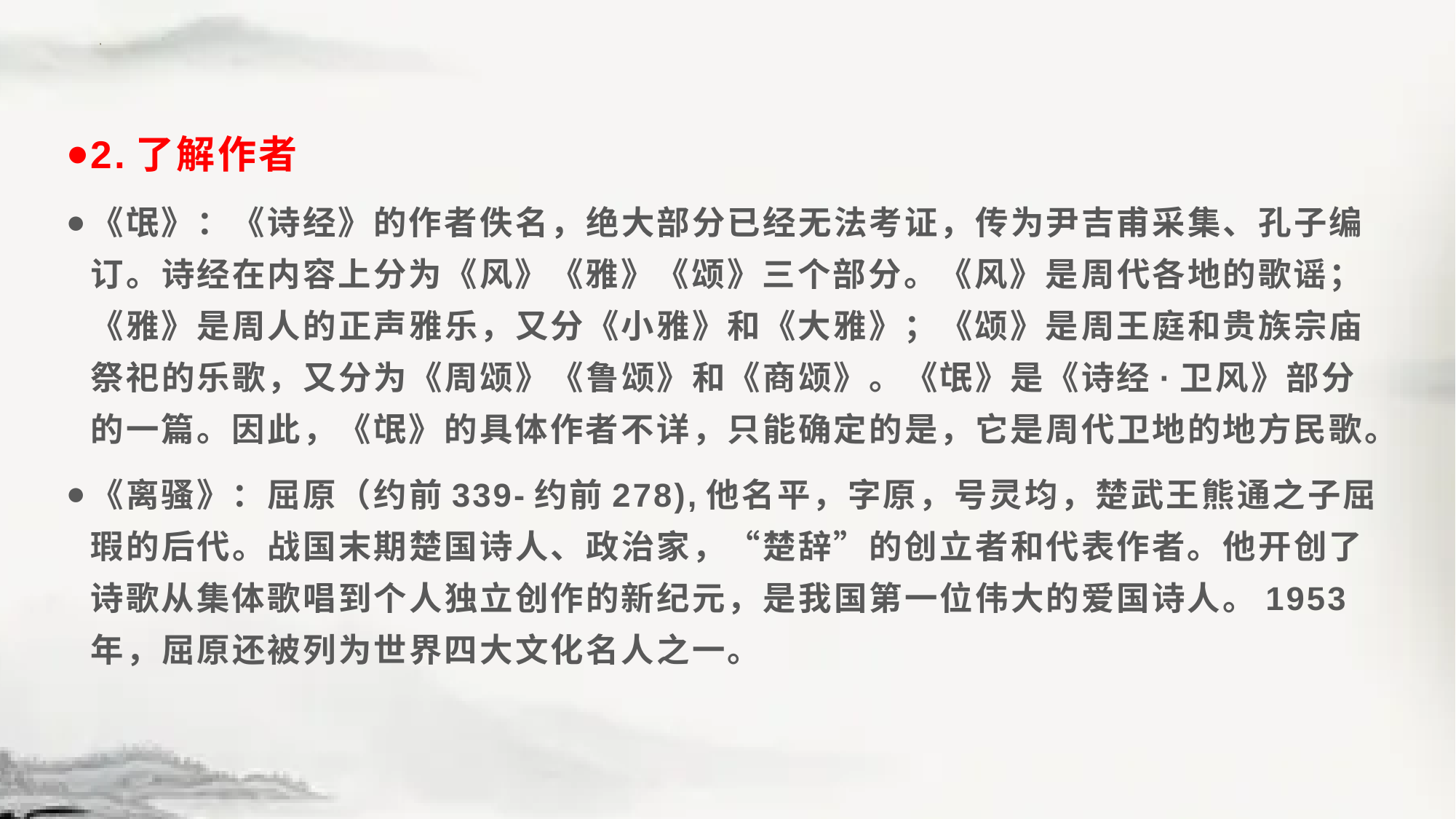

2.了解作者
《氓》：《诗经》的作者佚名，绝大部分已经无法考证，传为尹吉甫采集、孔子编订。诗经在内容上分为《风》《雅》《颂》三个部分。《风》是周代各地的歌谣；《雅》是周人的正声雅乐，又分《小雅》和《大雅》；《颂》是周王庭和贵族宗庙祭祀的乐歌，又分为《周颂》《鲁颂》和《商颂》。《氓》是《诗经·卫风》部分的一篇。因此，《氓》的具体作者不详，只能确定的是，它是周代卫地的地方民歌。
《离骚》：屈原（约前339-约前278),他名平，字原，号灵均，楚武王熊通之子屈瑕的后代。战国末期楚国诗人、政治家，“楚辞”的创立者和代表作者。他开创了诗歌从集体歌唱到个人独立创作的新纪元，是我国第一位伟大的爱国诗人。1953年，屈原还被列为世界四大文化名人之一。